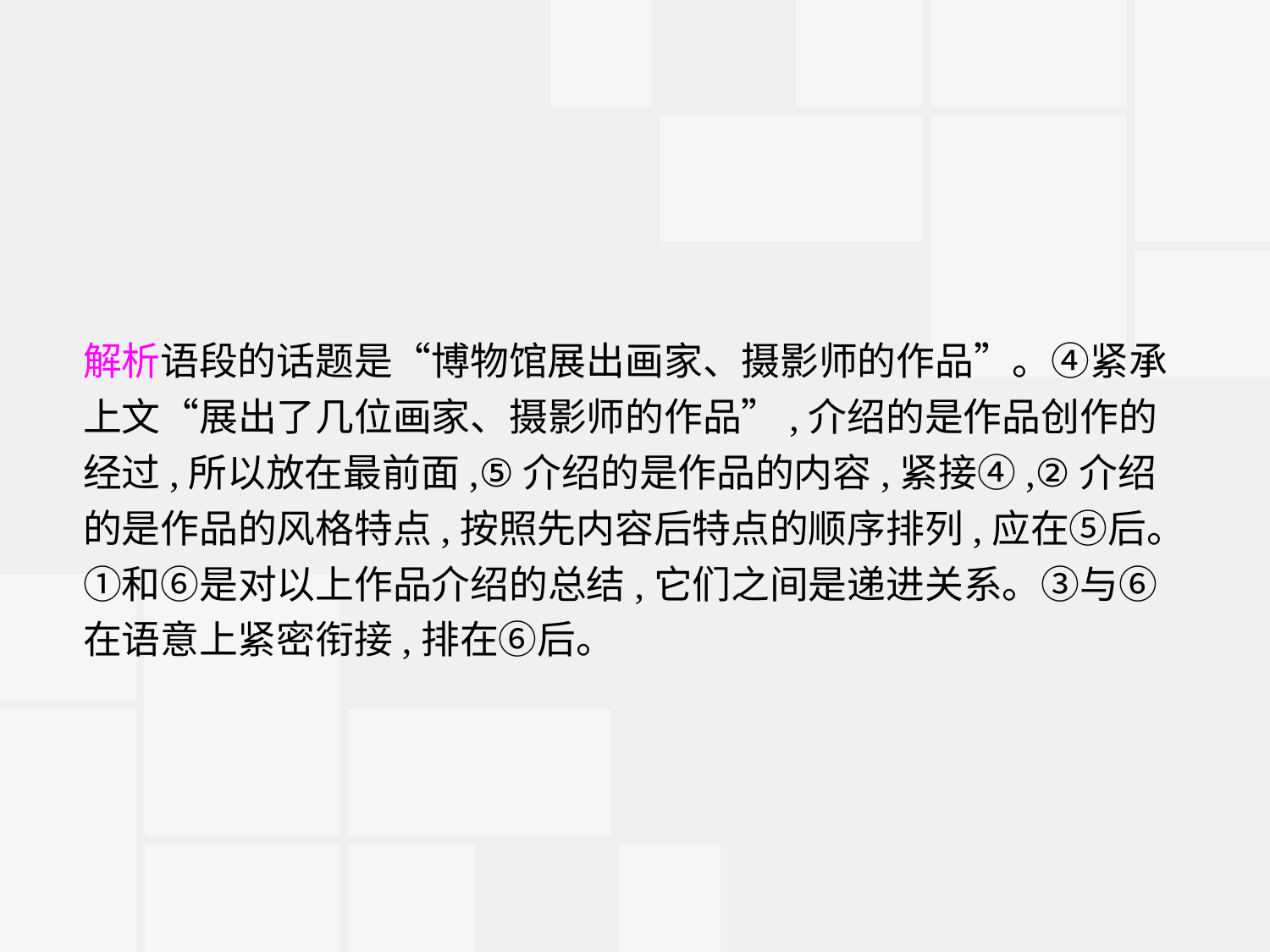

解析语段的话题是“博物馆展出画家、摄影师的作品”。④紧承上文“展出了几位画家、摄影师的作品”,介绍的是作品创作的经过,所以放在最前面,⑤介绍的是作品的内容,紧接④,②介绍的是作品的风格特点,按照先内容后特点的顺序排列,应在⑤后。①和⑥是对以上作品介绍的总结,它们之间是递进关系。③与⑥在语意上紧密衔接,排在⑥后。